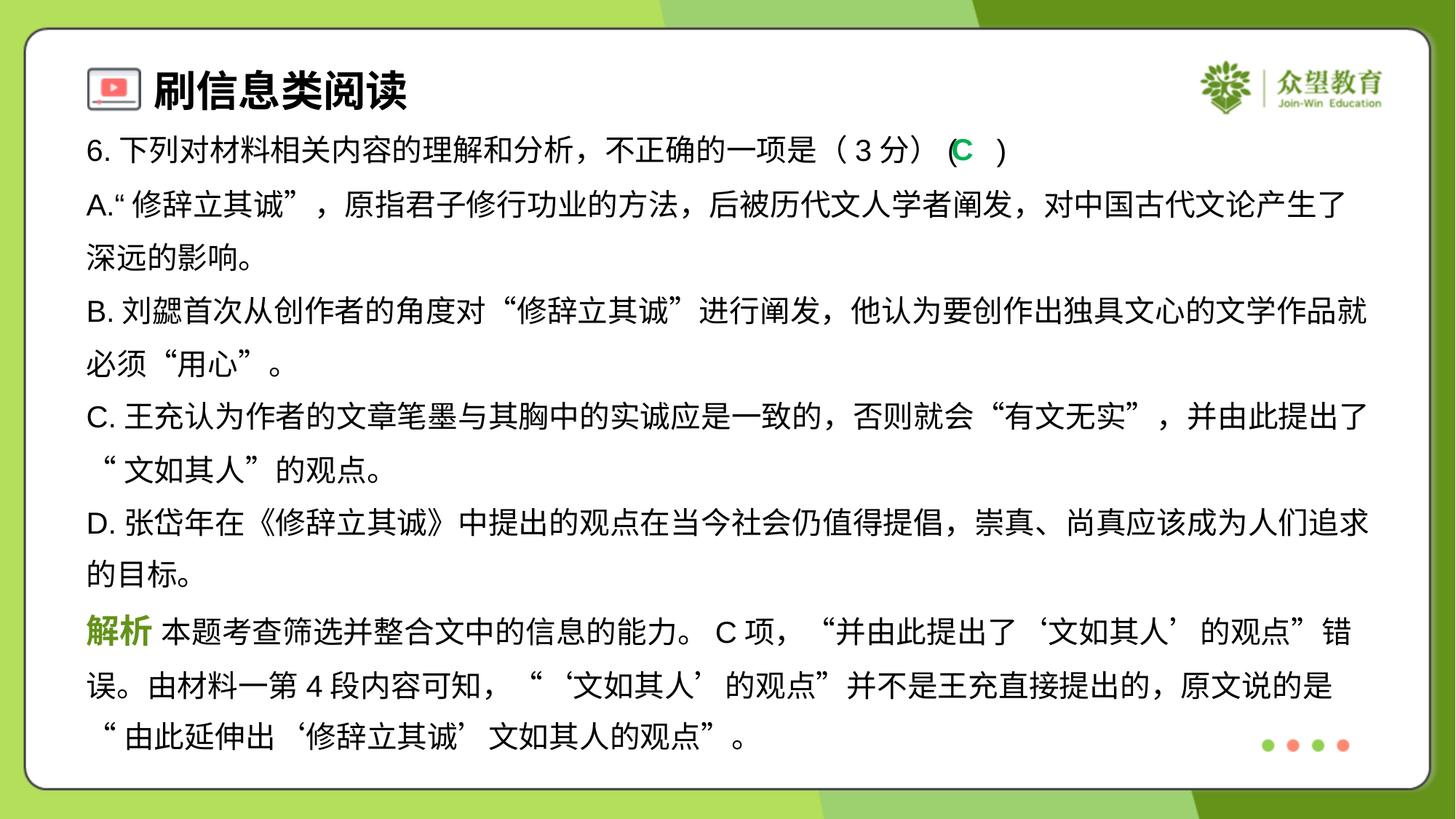

C
6.下列对材料相关内容的理解和分析，不正确的一项是（3分）(     )
A.“修辞立其诚”，原指君子修行功业的方法，后被历代文人学者阐发，对中国古代文论产生了
深远的影响。
B.刘勰首次从创作者的角度对“修辞立其诚”进行阐发，他认为要创作出独具文心的文学作品就
必须“用心”。
C.王充认为作者的文章笔墨与其胸中的实诚应是一致的，否则就会“有文无实”，并由此提出了
“文如其人”的观点。
D.张岱年在《修辞立其诚》中提出的观点在当今社会仍值得提倡，崇真、尚真应该成为人们追求
的目标。
解析 本题考查筛选并整合文中的信息的能力。C项，“并由此提出了‘文如其人’的观点”错
误。由材料一第4段内容可知，“‘文如其人’的观点”并不是王充直接提出的，原文说的是
“由此延伸出‘修辞立其诚’文如其人的观点”。